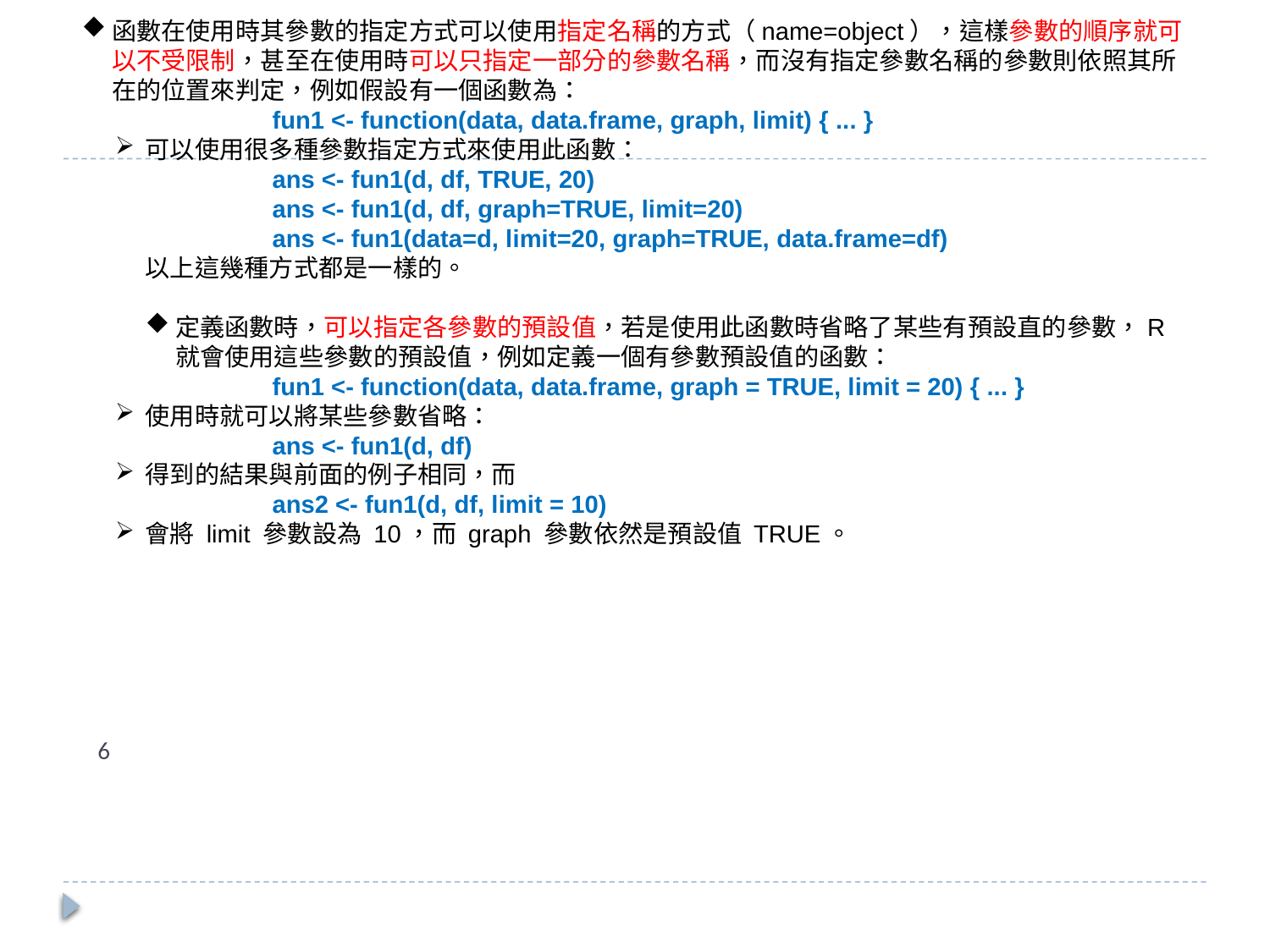

# 參數命名和預設值				(1/2)
函數在使用時其參數的指定方式可以使用指定名稱的方式（name=object），這樣參數的順序就可以不受限制，甚至在使用時可以只指定一部分的參數名稱，而沒有指定參數名稱的參數則依照其所在的位置來判定，例如假設有一個函數為：
fun1 <- function(data, data.frame, graph, limit) { ... }
可以使用很多種參數指定方式來使用此函數：
ans <- fun1(d, df, TRUE, 20)
ans <- fun1(d, df, graph=TRUE, limit=20)
ans <- fun1(data=d, limit=20, graph=TRUE, data.frame=df)
以上這幾種方式都是一樣的。

定義函數時，可以指定各參數的預設值，若是使用此函數時省略了某些有預設直的參數，R 就會使用這些參數的預設值，例如定義一個有參數預設值的函數：
fun1 <- function(data, data.frame, graph = TRUE, limit = 20) { ... }
使用時就可以將某些參數省略：
ans <- fun1(d, df)
得到的結果與前面的例子相同，而
ans2 <- fun1(d, df, limit = 10)
會將 limit 參數設為 10，而 graph 參數依然是預設值 TRUE。

6